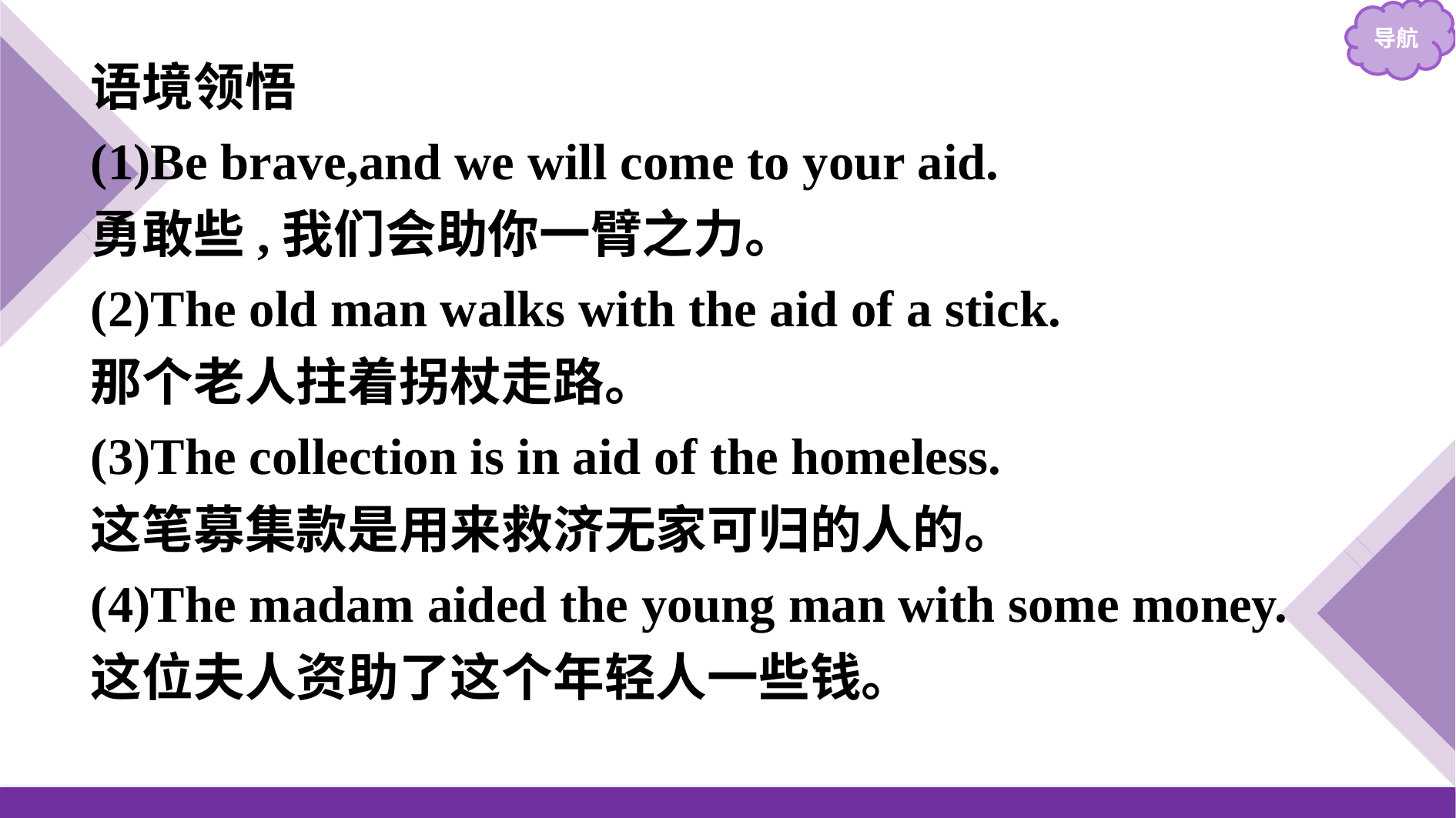

语境领悟
(1)Be brave,and we will come to your aid.
勇敢些,我们会助你一臂之力。
(2)The old man walks with the aid of a stick.
那个老人拄着拐杖走路。
(3)The collection is in aid of the homeless.
这笔募集款是用来救济无家可归的人的。
(4)The madam aided the young man with some money.
这位夫人资助了这个年轻人一些钱。